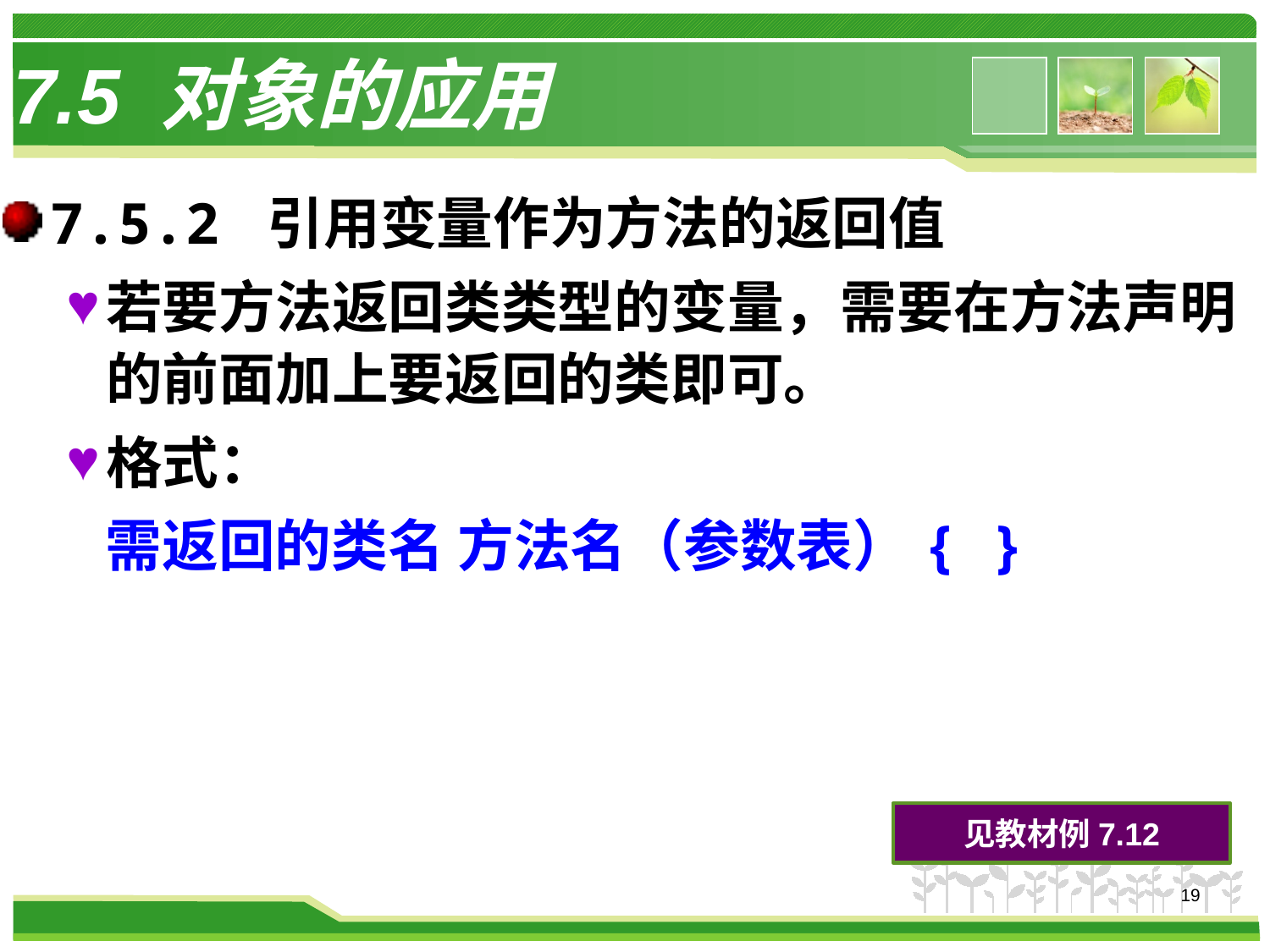

# 7.5 对象的应用
7.5.2 引用变量作为方法的返回值
若要方法返回类类型的变量，需要在方法声明的前面加上要返回的类即可。
格式：
  需返回的类名 方法名（参数表）{ }

见教材例7.12
19